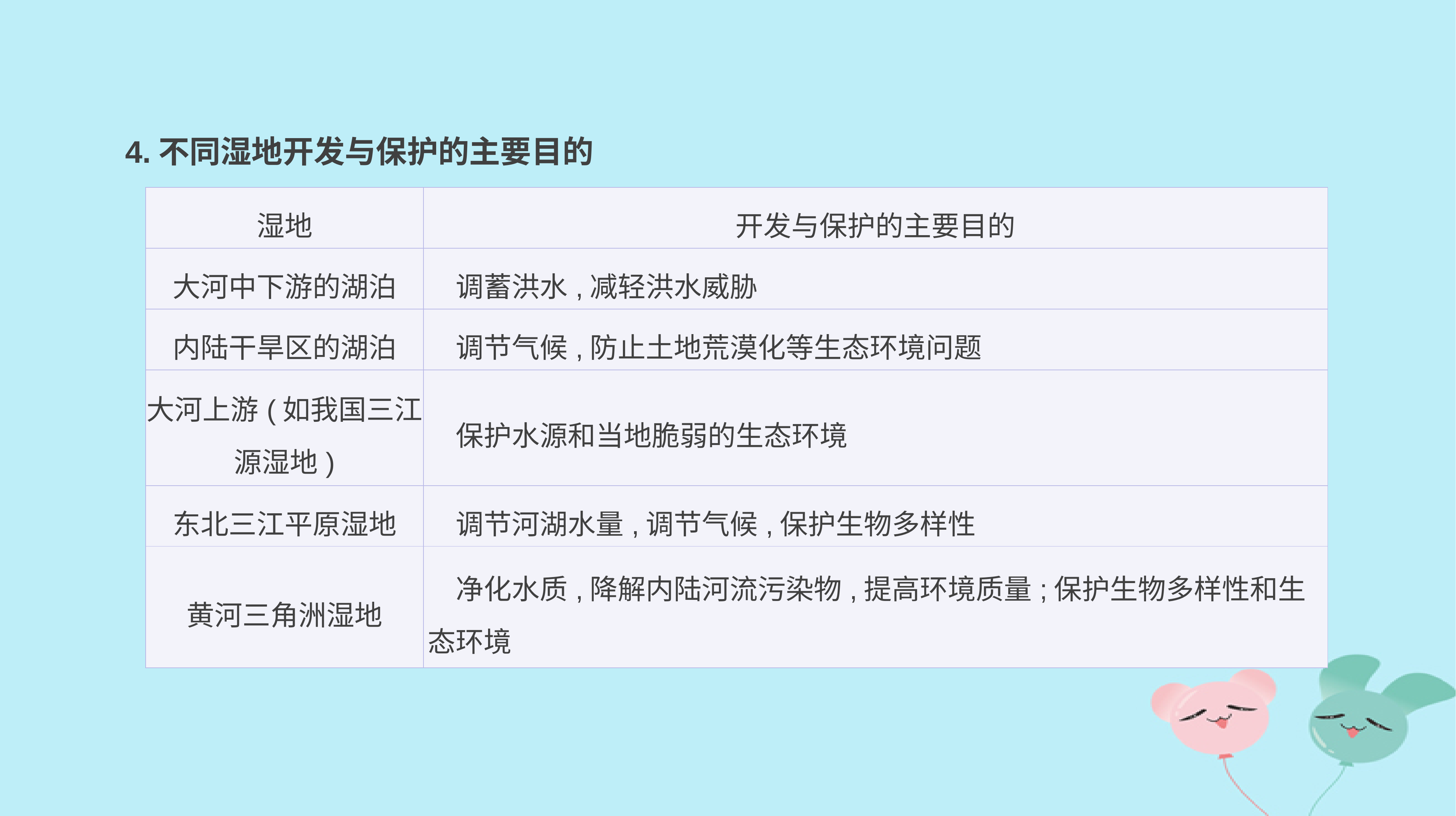

4.不同湿地开发与保护的主要目的
| 湿地 | 开发与保护的主要目的 |
| --- | --- |
| 大河中下游的湖泊 | 调蓄洪水,减轻洪水威胁 |
| 内陆干旱区的湖泊 | 调节气候,防止土地荒漠化等生态环境问题 |
| 大河上游(如我国三江源湿地) | 保护水源和当地脆弱的生态环境 |
| 东北三江平原湿地 | 调节河湖水量,调节气候,保护生物多样性 |
| 黄河三角洲湿地 | 净化水质,降解内陆河流污染物,提高环境质量;保护生物多样性和生态环境 |